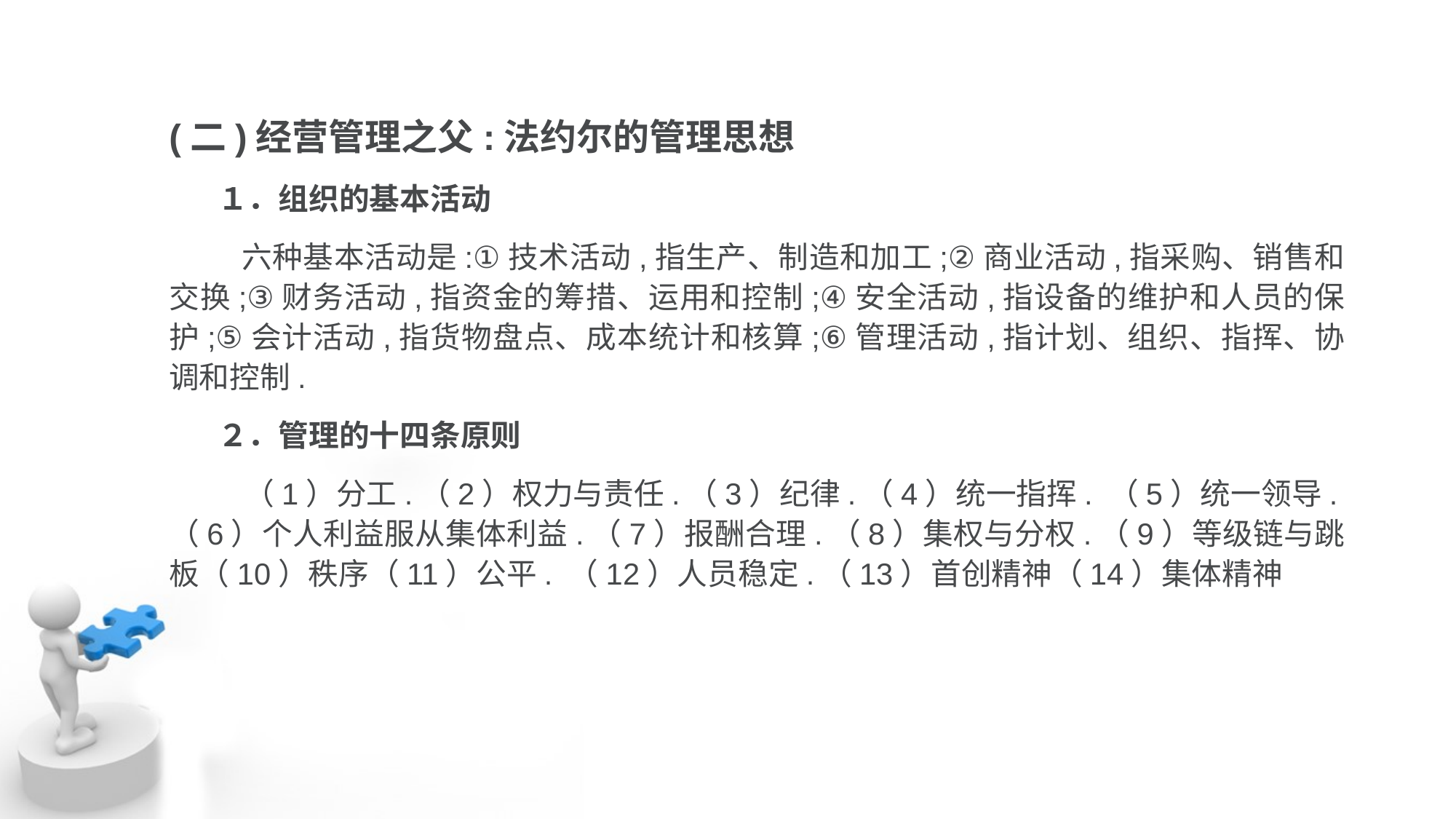

(二)经营管理之父:法约尔的管理思想
      １．组织的基本活动
         六种基本活动是:①技术活动,指生产、制造和加工;②商业活动,指采购、销售和交换;③财务活动,指资金的筹措、运用和控制;④安全活动,指设备的维护和人员的保护;⑤会计活动,指货物盘点、成本统计和核算;⑥管理活动,指计划、组织、指挥、协调和控制.
      ２．管理的十四条原则
          （1）分工.（2）权力与责任.（3）纪律.（4）统一指挥. （5）统一领导.（6）个人利益服从集体利益.（7）报酬合理.（8）集权与分权.（9）等级链与跳板（10）秩序（11）公平. （12）人员稳定.（13）首创精神（14）集体精神